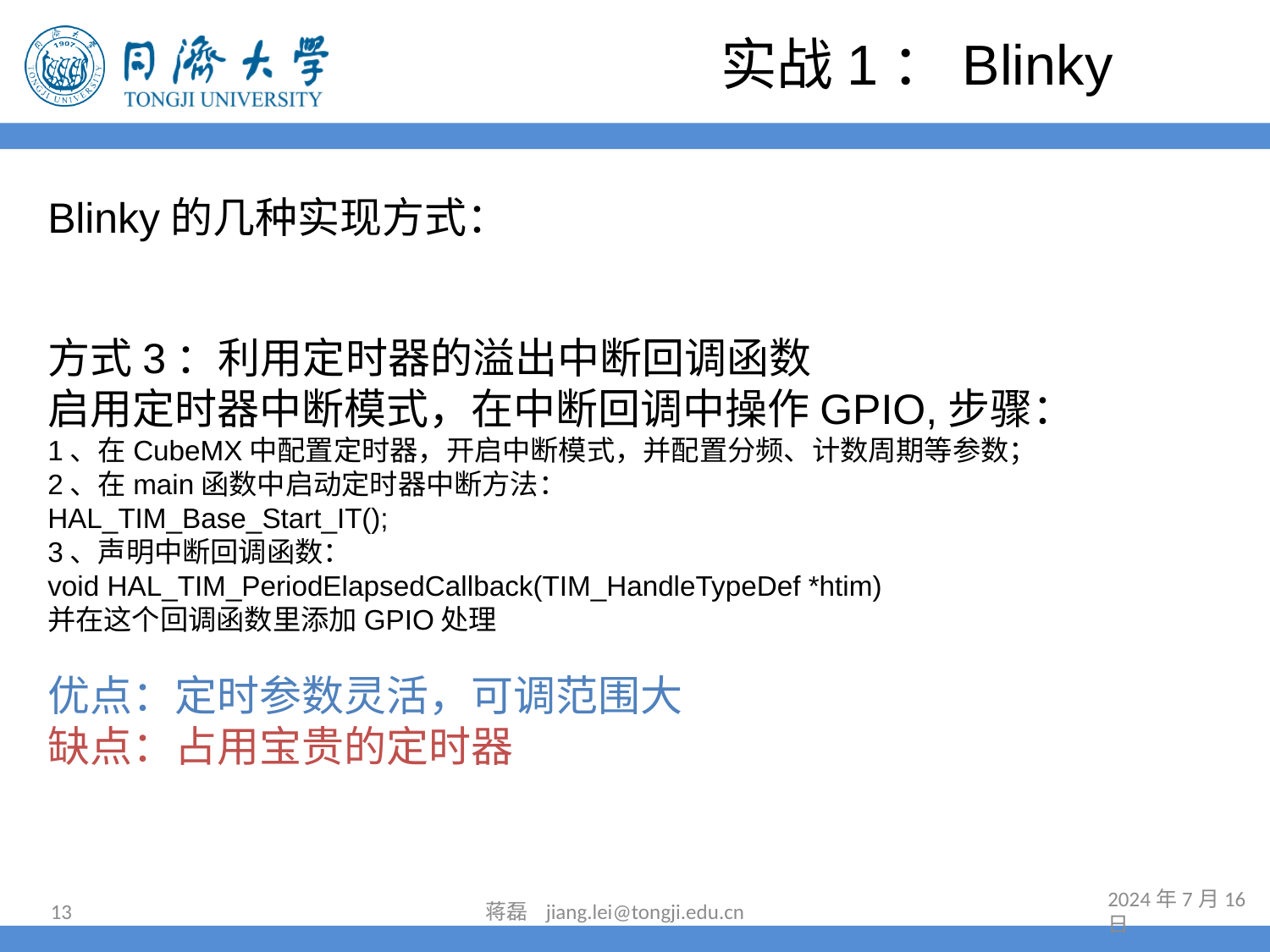

实战1：Blinky
Blinky的几种实现方式：
方式3：利用定时器的溢出中断回调函数
启用定时器中断模式，在中断回调中操作GPIO,步骤：
1、在CubeMX中配置定时器，开启中断模式，并配置分频、计数周期等参数；
2、在main函数中启动定时器中断方法：
HAL_TIM_Base_Start_IT();
3、声明中断回调函数：
void HAL_TIM_PeriodElapsedCallback(TIM_HandleTypeDef *htim)
并在这个回调函数里添加GPIO处理

优点：定时参数灵活，可调范围大
缺点：占用宝贵的定时器
13
蒋磊  jiang.lei@tongji.edu.cn
2024年7月16日